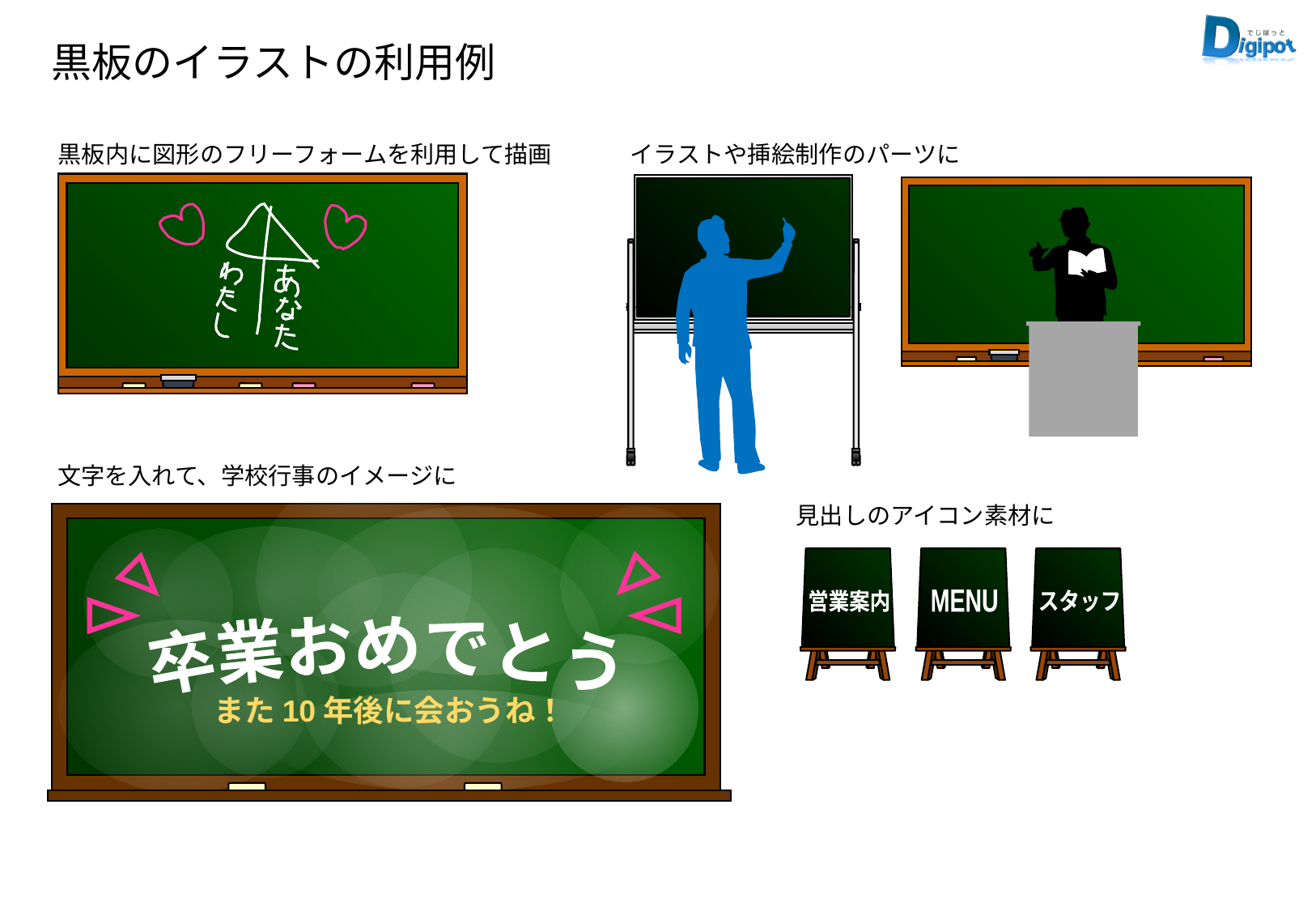

黒板のイラストの利用例
黒板内に図形のフリーフォームを利用して描画
イラストや挿絵制作のパーツに

文字を入れて、学校行事のイメージに

見出しのアイコン素材に

営業案内
MENU
スタッフ

卒業おめでとう
また10年後に会おうね！